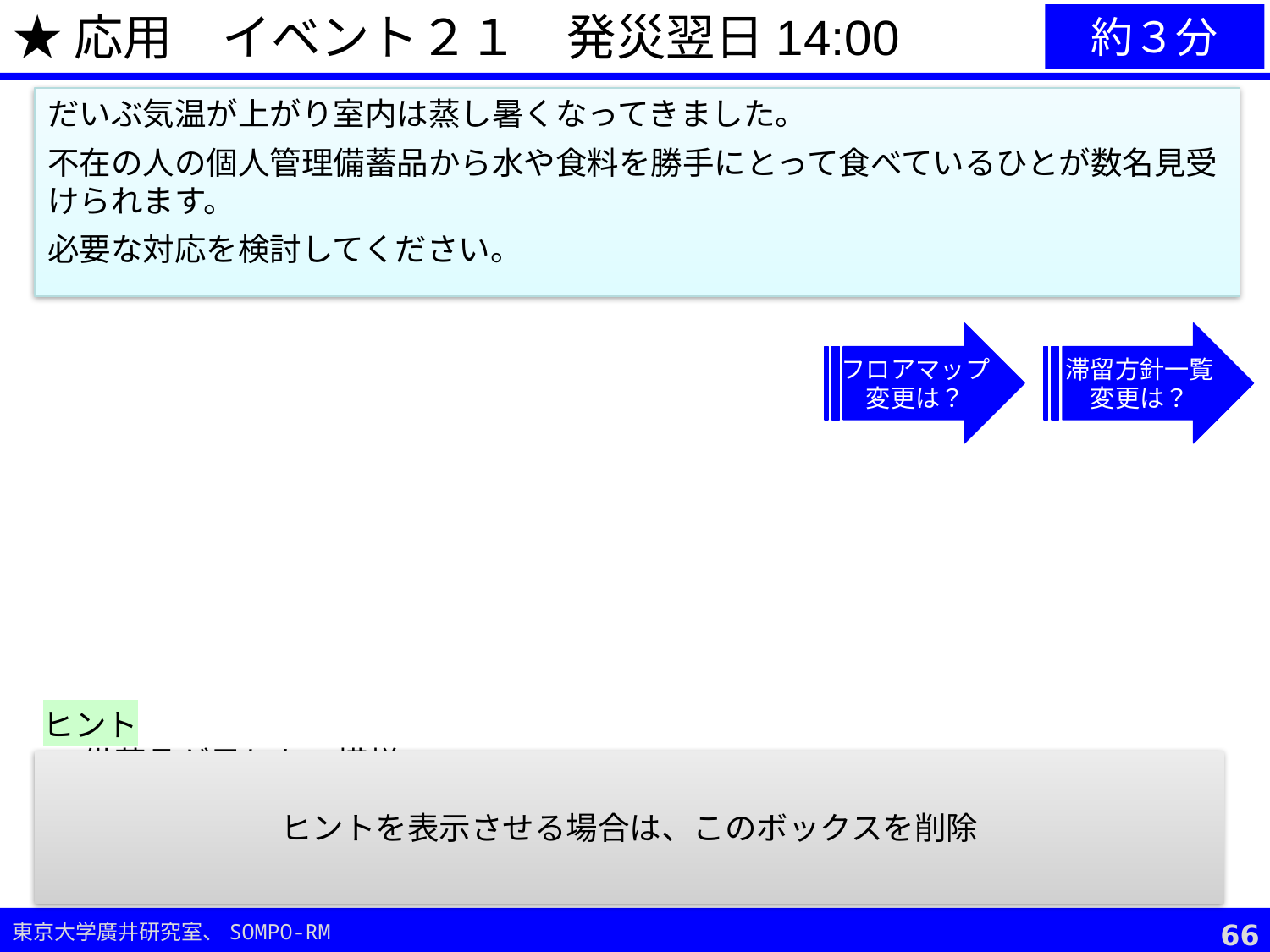

★応用　イベント２１　発災翌日14:00
約３分
だいぶ気温が上がり室内は蒸し暑くなってきました。
不在の人の個人管理備蓄品から水や食料を勝手にとって食べているひとが数名見受けられます。
必要な対応を検討してください。
フロアマップ
変更は？
滞留方針一覧
変更は？
ヒント
備蓄品が足りない模様。
水分補給は特に重要。（必要量には個人差もあるため、十分な量の水・食料が配布されているか、フォローも必要。）
不在の方用の備蓄物資の管理方法について要検討。
ヒントを表示させる場合は、このボックスを削除
66